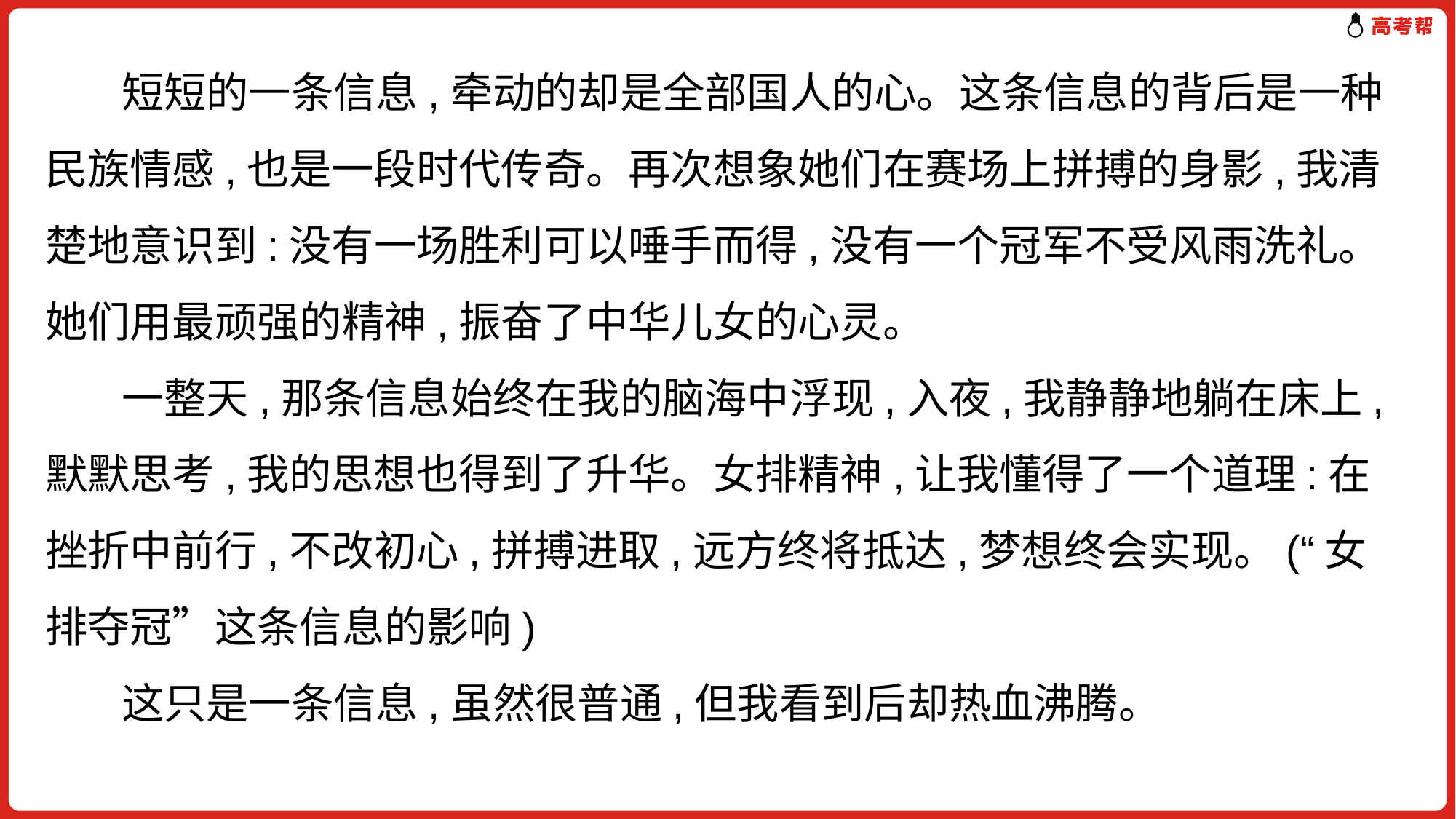

短短的一条信息,牵动的却是全部国人的心。这条信息的背后是一种民族情感,也是一段时代传奇。再次想象她们在赛场上拼搏的身影,我清楚地意识到:没有一场胜利可以唾手而得,没有一个冠军不受风雨洗礼。她们用最顽强的精神,振奋了中华儿女的心灵。
       一整天,那条信息始终在我的脑海中浮现,入夜,我静静地躺在床上,默默思考,我的思想也得到了升华。女排精神,让我懂得了一个道理:在挫折中前行,不改初心,拼搏进取,远方终将抵达,梦想终会实现。(“女排夺冠”这条信息的影响)
       这只是一条信息,虽然很普通,但我看到后却热血沸腾。